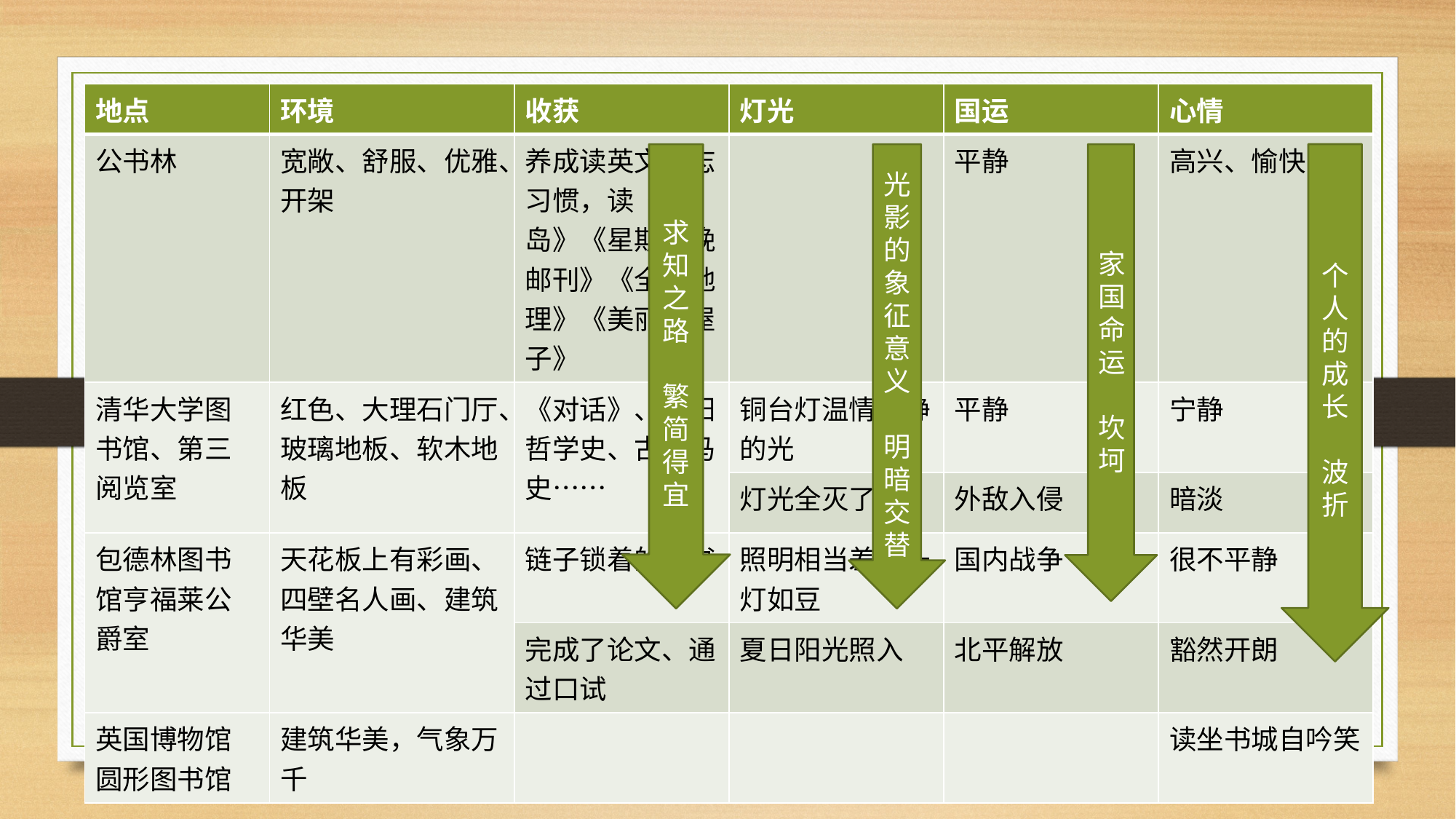

| 地点 | 环境 | 收获 | 灯光 | 国运 | 心情 |
| --- | --- | --- | --- | --- | --- |
| 公书林 | 宽敞、舒服、优雅、开架 | 养成读英文杂志习惯，读《宝岛》《星期六晚邮刊》《全国地理》《美丽的屋子》 |  | 平静 | 高兴、愉快 |
| 清华大学图书馆、第三阅览室 | 红色、大理石门厅、玻璃地板、软木地板 | 《对话》、夕阳哲学史、古罗马史…… | 铜台灯温情宁静的光 | 平静 | 宁静 |
|  |  |  | 灯光全灭了 | 外敌入侵 | 暗淡 |
| 包德林图书馆亨福莱公爵室 | 天花板上有彩画、四壁名人画、建筑华美 | 链子锁着的古书 | 照明相当差，一灯如豆 | 国内战争 | 很不平静 |
|  |  | 完成了论文、通过口试 | 夏日阳光照入 | 北平解放 | 豁然开朗 |
| 英国博物馆圆形图书馆 | 建筑华美，气象万千 |  |  |  | 读坐书城自吟笑 |
#
求知之路

繁简得宜
光影的象征意义

明暗交替
家国命运

坎坷
个人的成长

波折